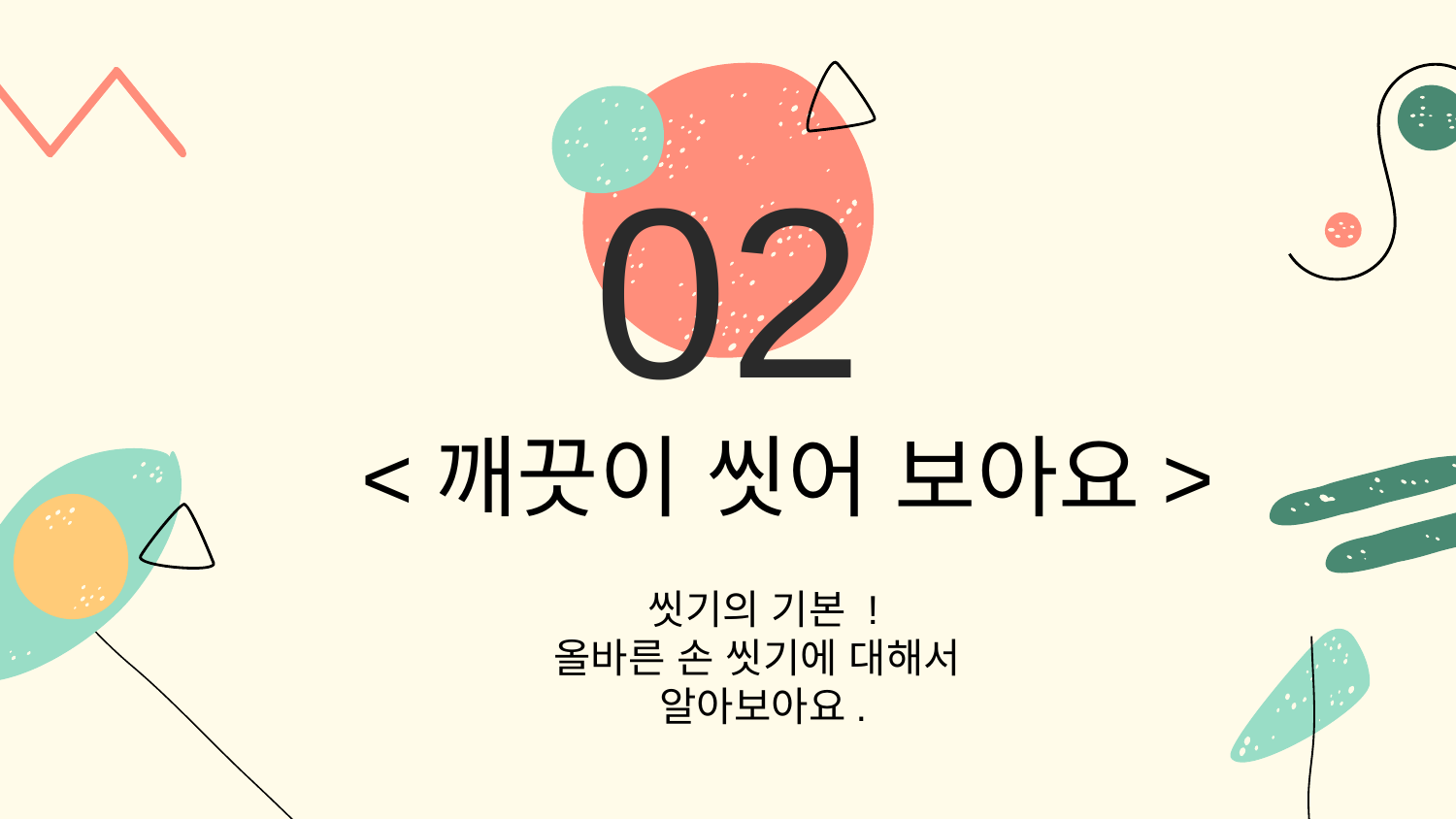

# 02
<깨끗이 씻어 보아요>
씻기의 기본 !
올바른 손 씻기에 대해서
알아보아요.